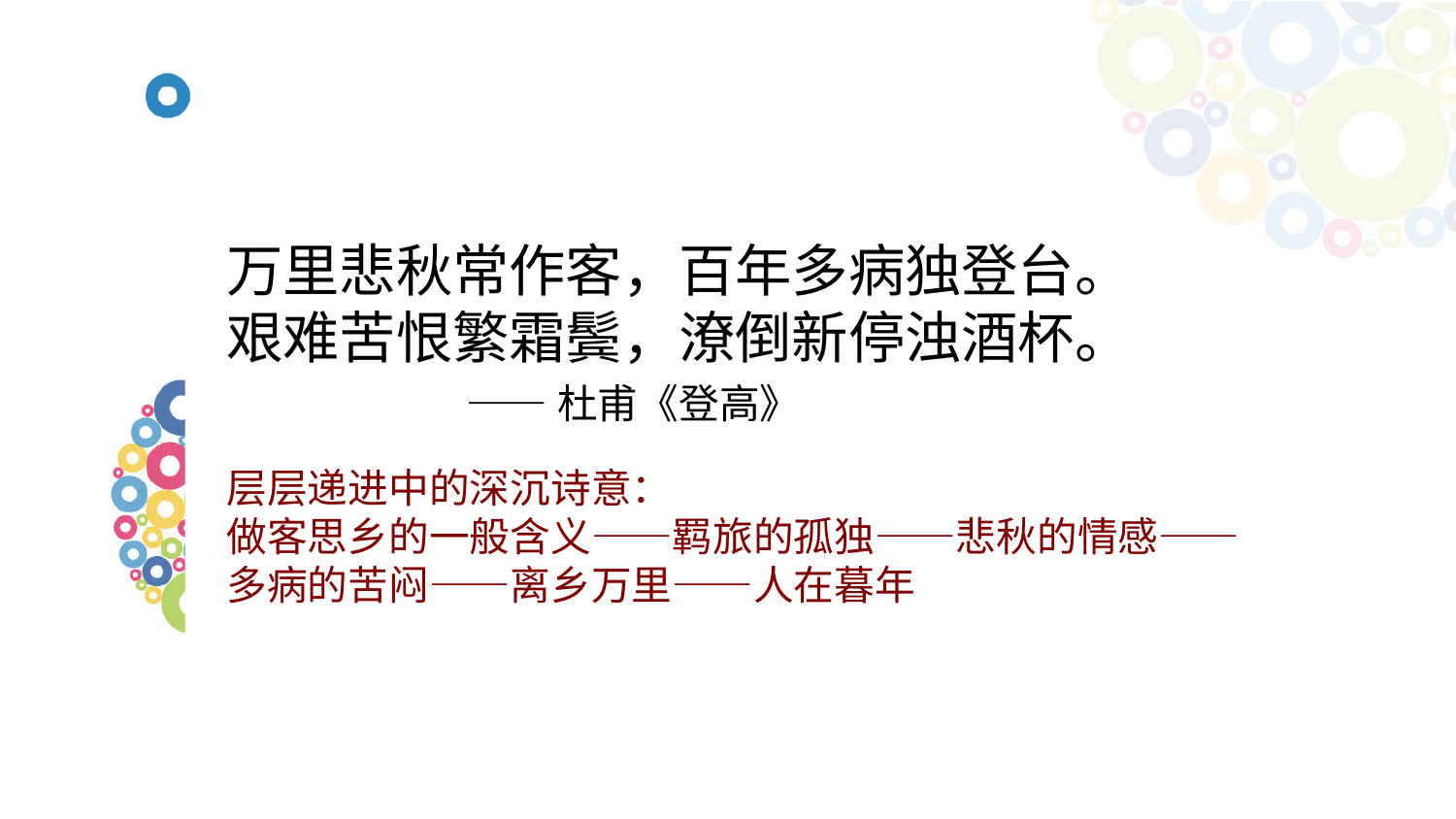

万里悲秋常作客，百年多病独登台。
艰难苦恨繁霜鬓，潦倒新停浊酒杯。
                      ——杜甫《登高》

层层递进中的深沉诗意：
做客思乡的一般含义——羁旅的孤独——悲秋的情感——多病的苦闷——离乡万里——人在暮年